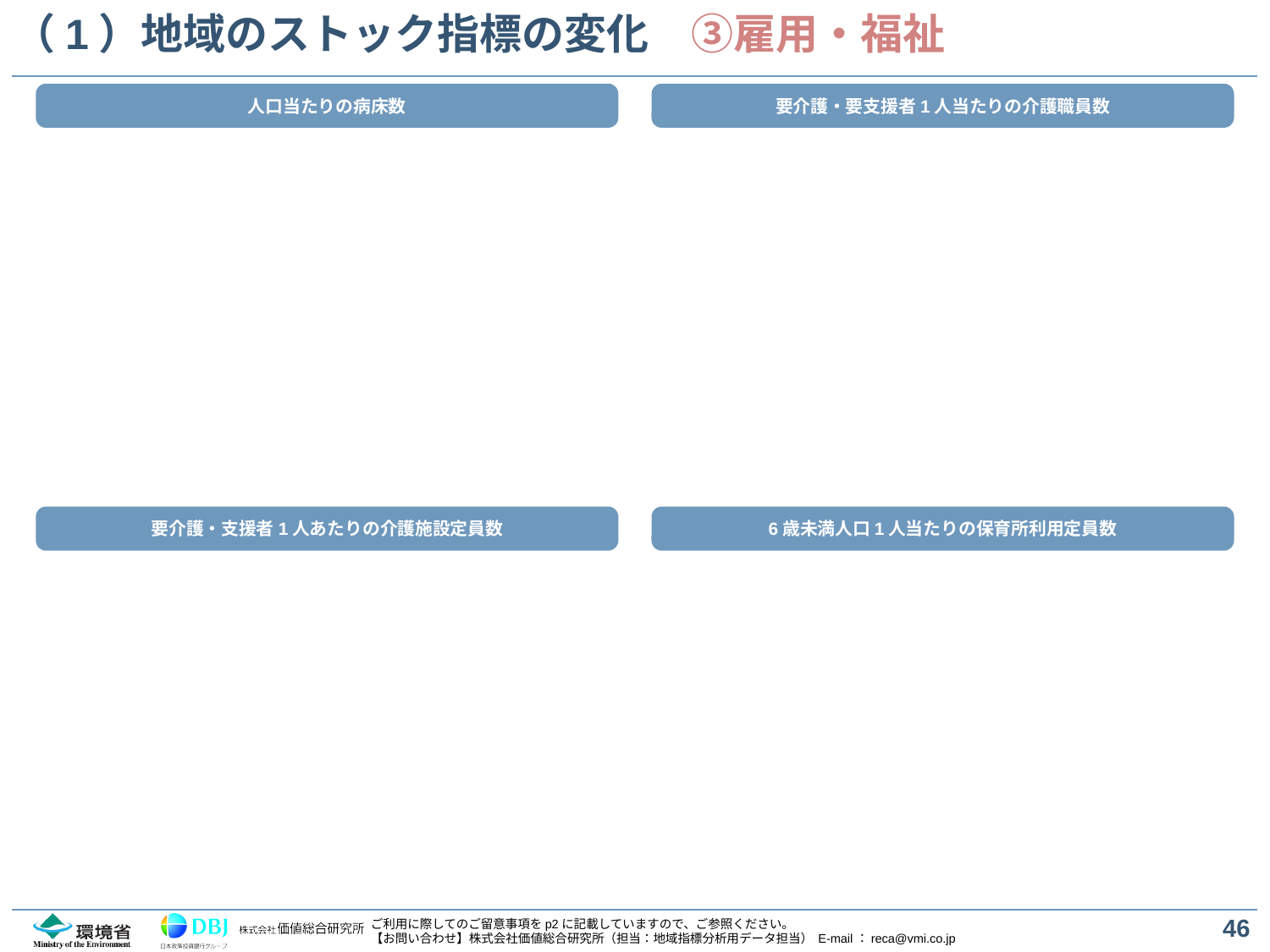

# （1）地域のストック指標の変化　③雇用・福祉
人口当たりの病床数
要介護・要支援者1人当たりの介護職員数
要介護・支援者1人あたりの介護施設定員数
6歳未満人口1人当たりの保育所利用定員数
46